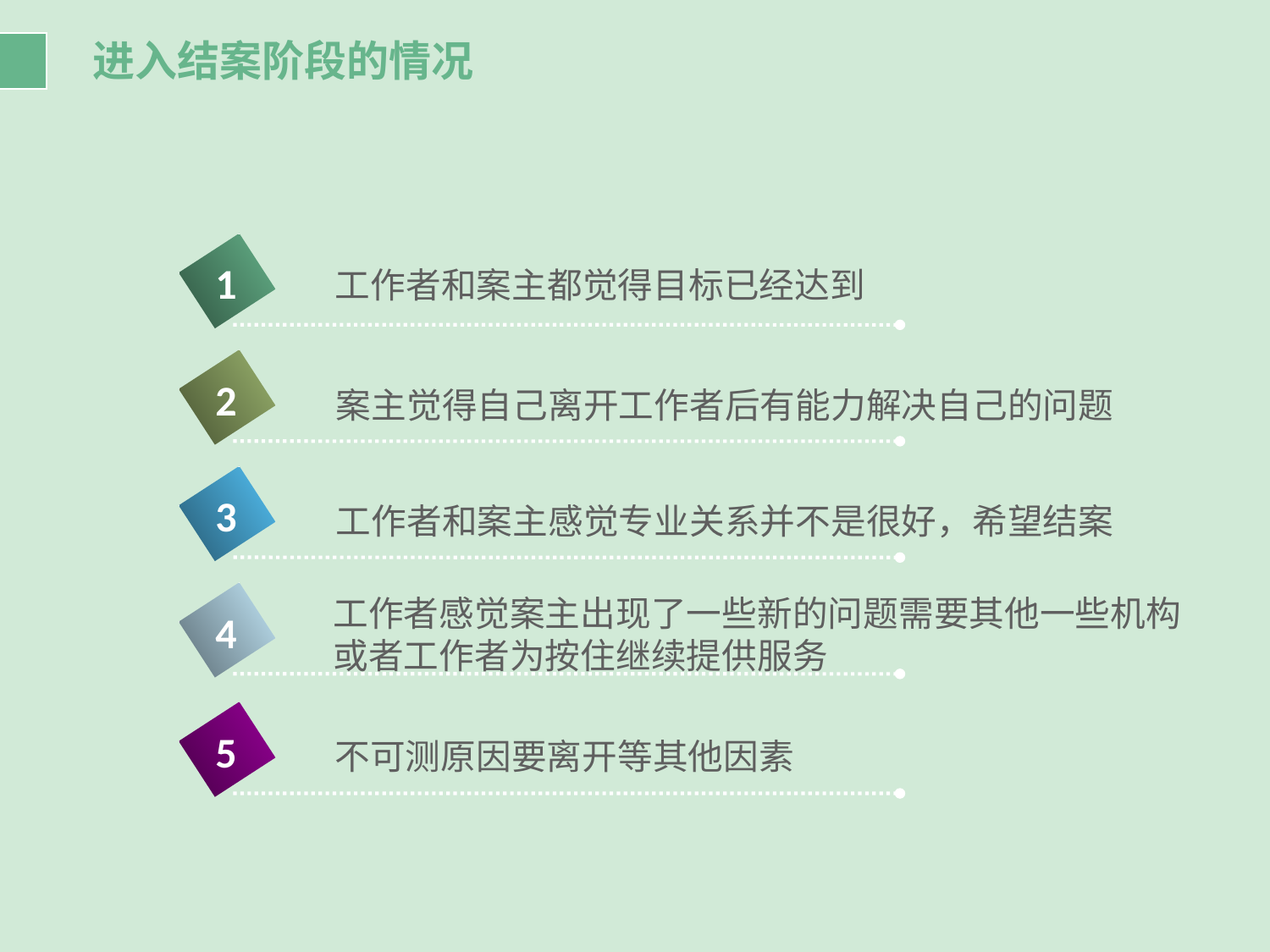

进入结案阶段的情况

1
工作者和案主都觉得目标已经达到

2
案主觉得自己离开工作者后有能力解决自己的问题

3
工作者和案主感觉专业关系并不是很好，希望结案

工作者感觉案主出现了一些新的问题需要其他一些机构
或者工作者为按住继续提供服务

4

5
不可测原因要离开等其他因素